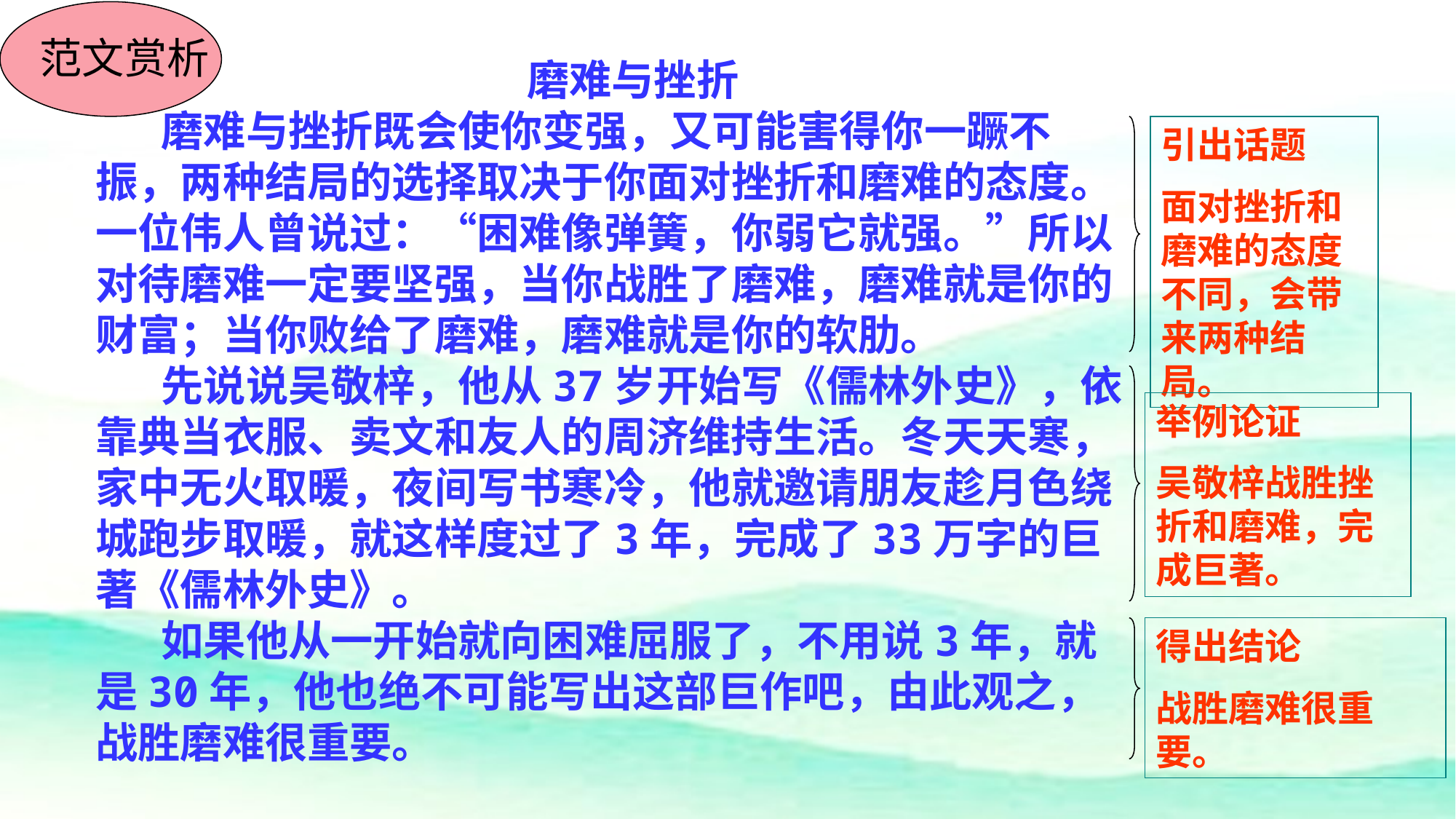

范文赏析
磨难与挫折
  磨难与挫折既会使你变强，又可能害得你一蹶不振，两种结局的选择取决于你面对挫折和磨难的态度。一位伟人曾说过：“困难像弹簧，你弱它就强。”所以对待磨难一定要坚强，当你战胜了磨难，磨难就是你的财富；当你败给了磨难，磨难就是你的软肋。
  先说说吴敬梓，他从37岁开始写《儒林外史》，依靠典当衣服、卖文和友人的周济维持生活。冬天天寒，家中无火取暖，夜间写书寒冷，他就邀请朋友趁月色绕城跑步取暖，就这样度过了3年，完成了33万字的巨著《儒林外史》。
  如果他从一开始就向困难屈服了，不用说3年，就是30年，他也绝不可能写出这部巨作吧，由此观之，战胜磨难很重要。

引出话题
面对挫折和磨难的态度不同，会带来两种结局。

举例论证
吴敬梓战胜挫折和磨难，完成巨著。

得出结论
战胜磨难很重要。